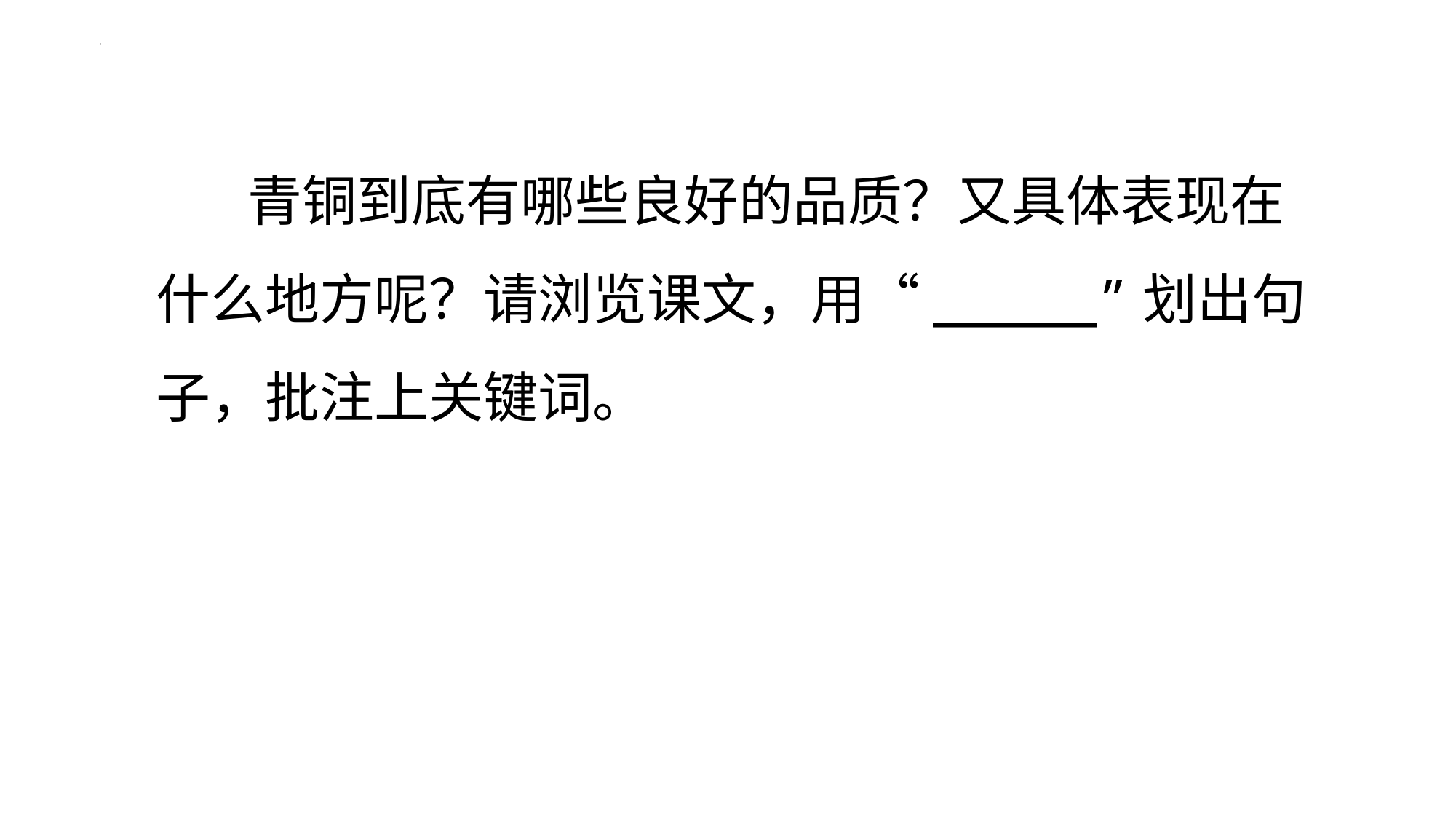

青铜到底有哪些良好的品质？又具体表现在什么地方呢？请浏览课文，用“_____”划出句子，批注上关键词。